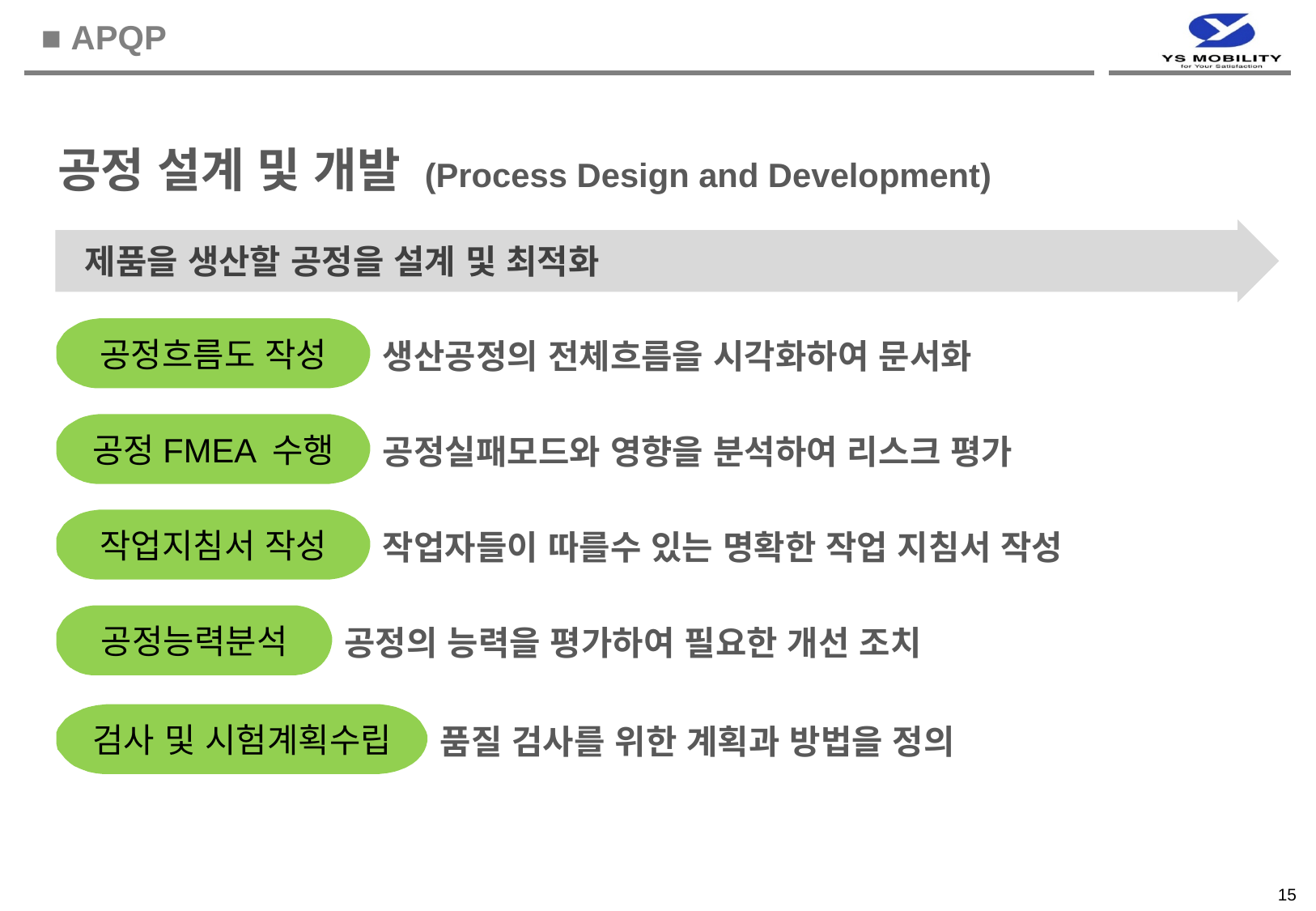

■ APQP
공정 설계 및 개발 (Process Design and Development)
 제품을 생산할 공정을 설계 및 최적화
공정흐름도 작성
생산공정의 전체흐름을 시각화하여 문서화
공정FMEA 수행
공정실패모드와 영향을 분석하여 리스크 평가
작업지침서 작성
작업자들이 따를수 있는 명확한 작업 지침서 작성
공정능력분석
공정의 능력을 평가하여 필요한 개선 조치
검사 및 시험계획수립
품질 검사를 위한 계획과 방법을 정의